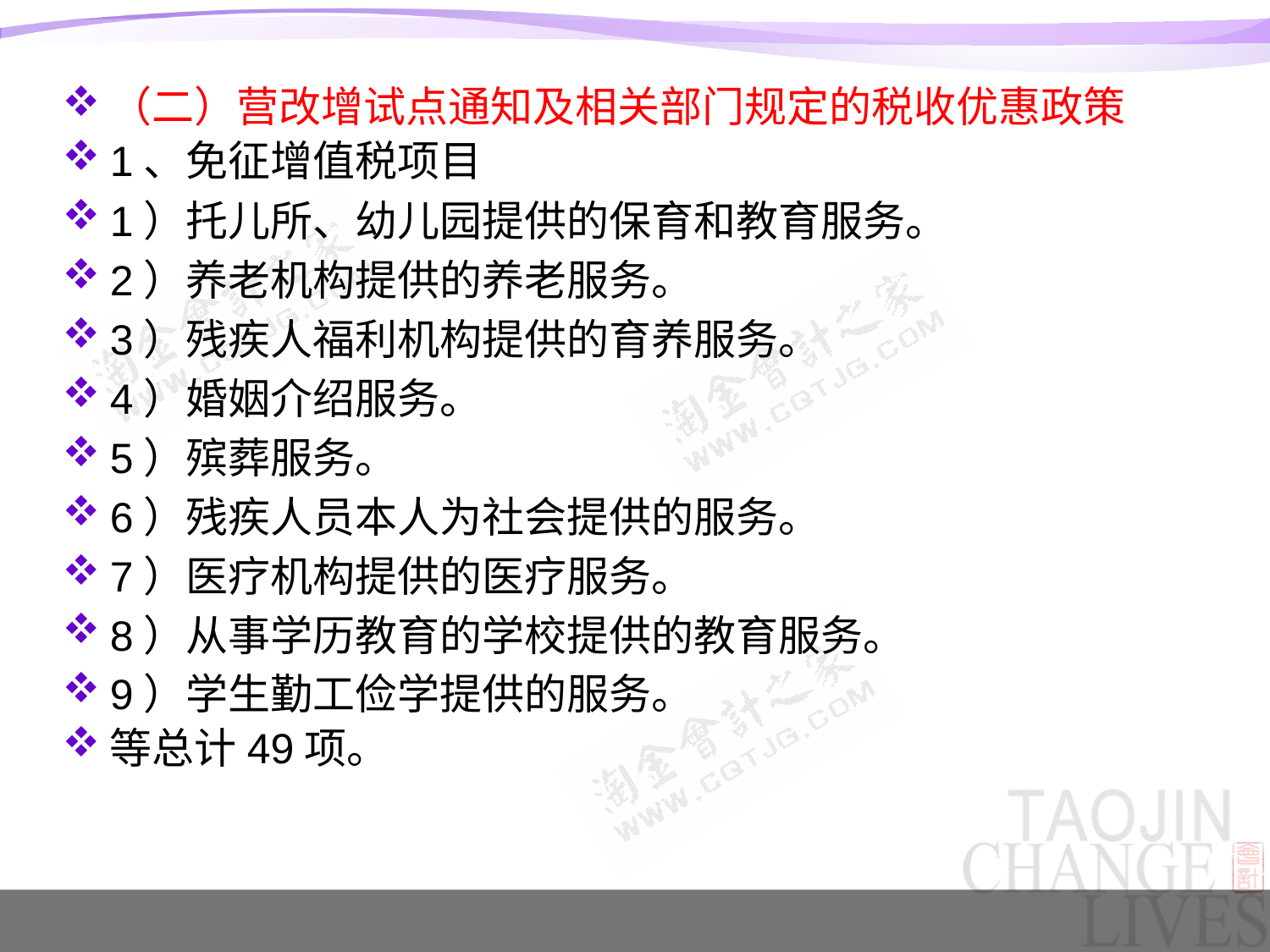

#
（二）营改增试点通知及相关部门规定的税收优惠政策
1、免征增值税项目
1）托儿所、幼儿园提供的保育和教育服务。
2）养老机构提供的养老服务。
3）残疾人福利机构提供的育养服务。
4）婚姻介绍服务。
5）殡葬服务。
6）残疾人员本人为社会提供的服务。
7）医疗机构提供的医疗服务。
8）从事学历教育的学校提供的教育服务。
9）学生勤工俭学提供的服务。
等总计49项。